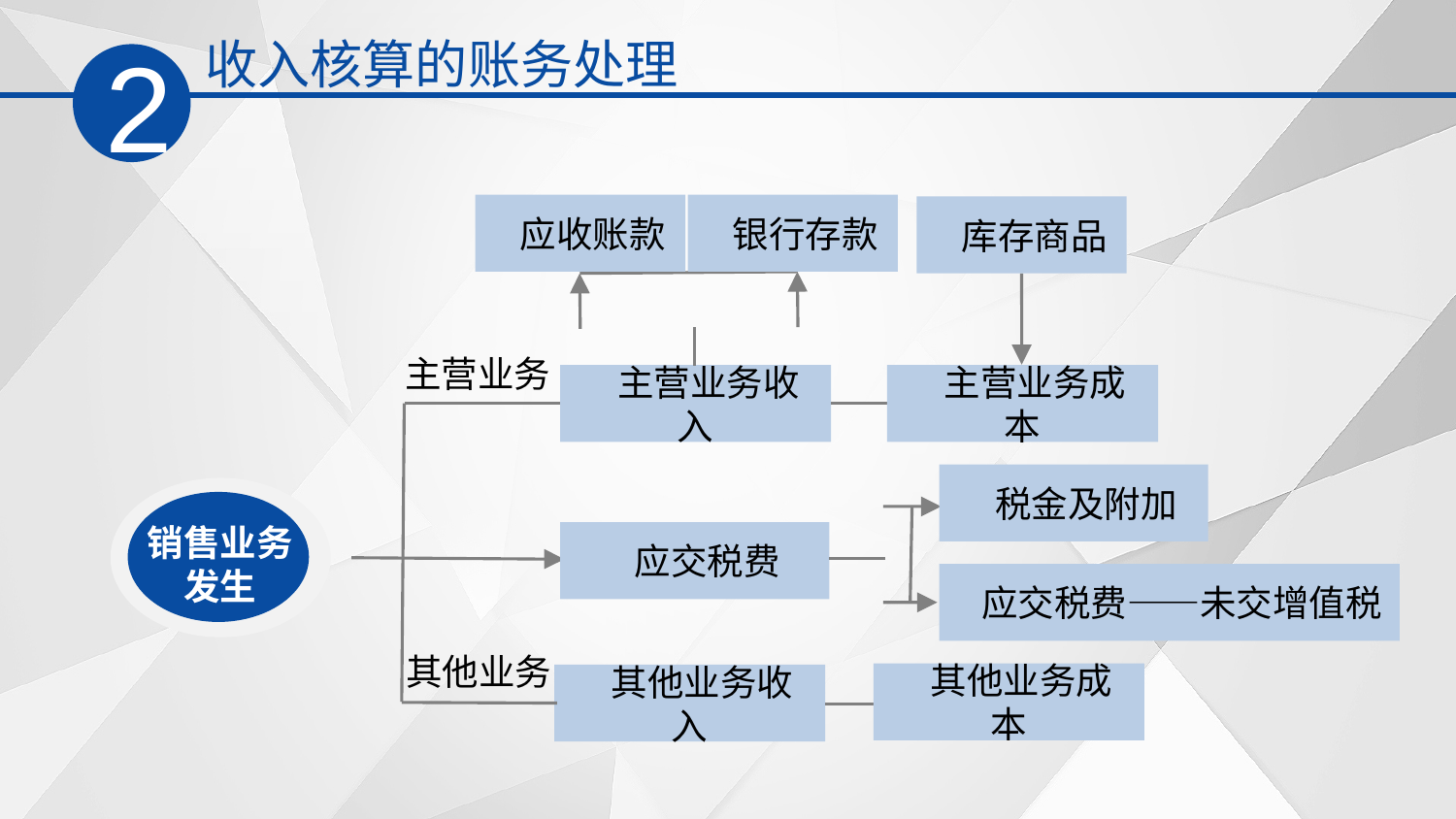

收入核算的账务处理
2

  应收账款
  银行存款
  库存商品

主营业务
  主营业务收入
  主营业务成本
  税金及附加

销售业务
发生
  应交税费

  应交税费——未交增值税

其他业务
  其他业务成本
  其他业务收入